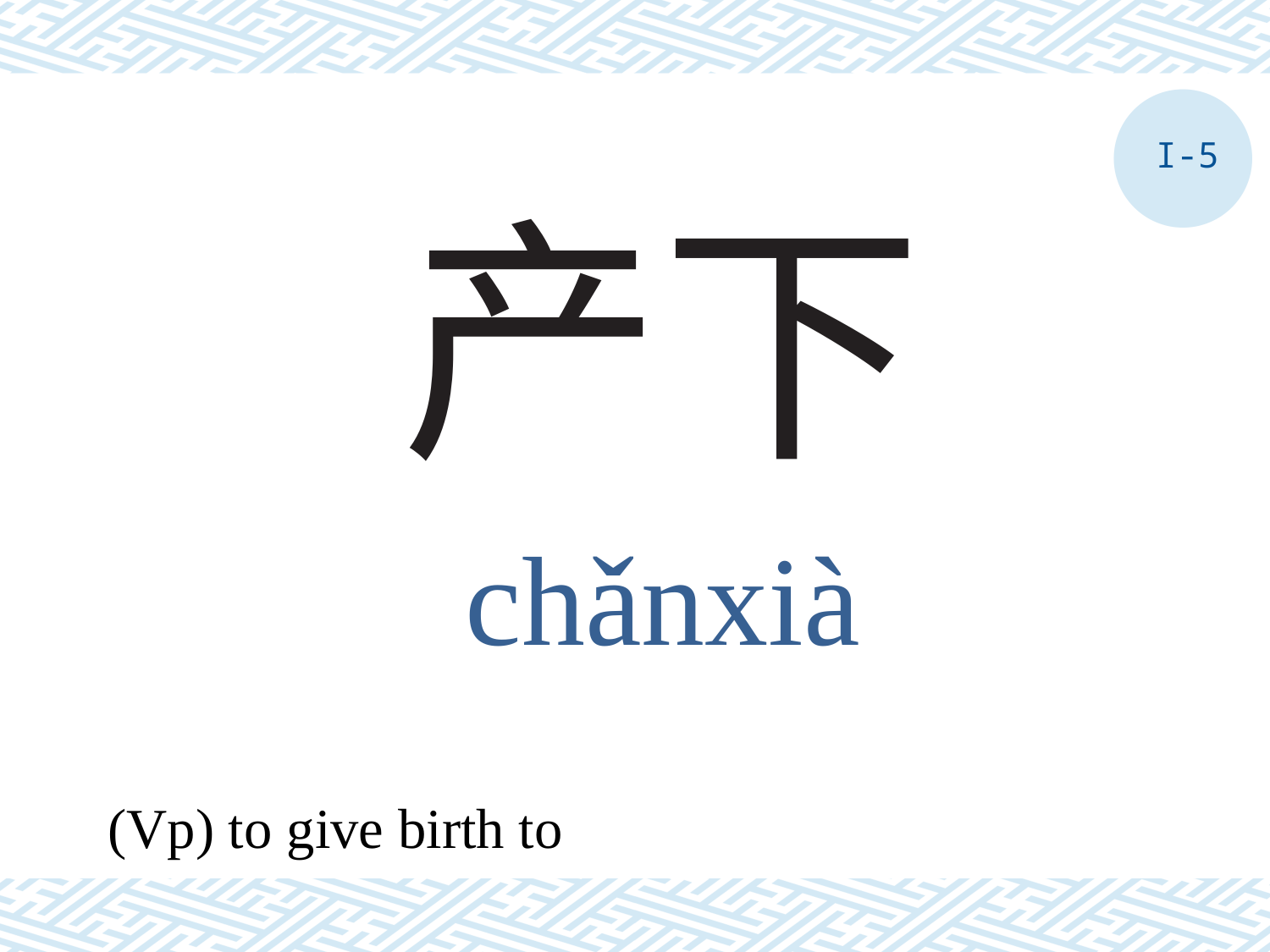

I-5

# 产下
chǎnxià
(Vp) to give birth to